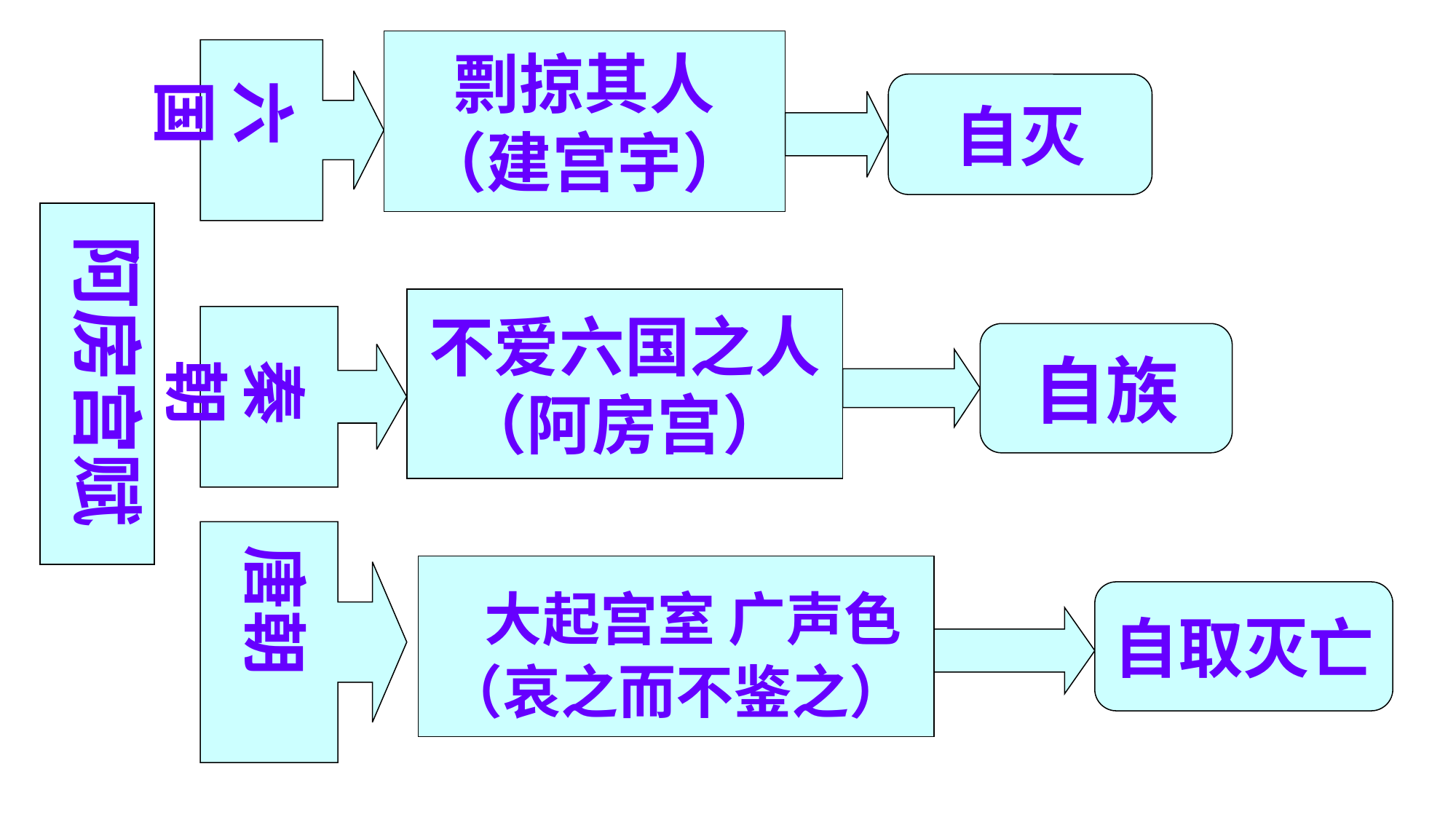

剽掠其人
（建宫宇）

六国
自灭

阿房宫赋
不爱六国之人
（阿房宫）

秦朝
自族

唐朝
 大起宫室 广声色
（哀之而不鉴之）
自取灭亡